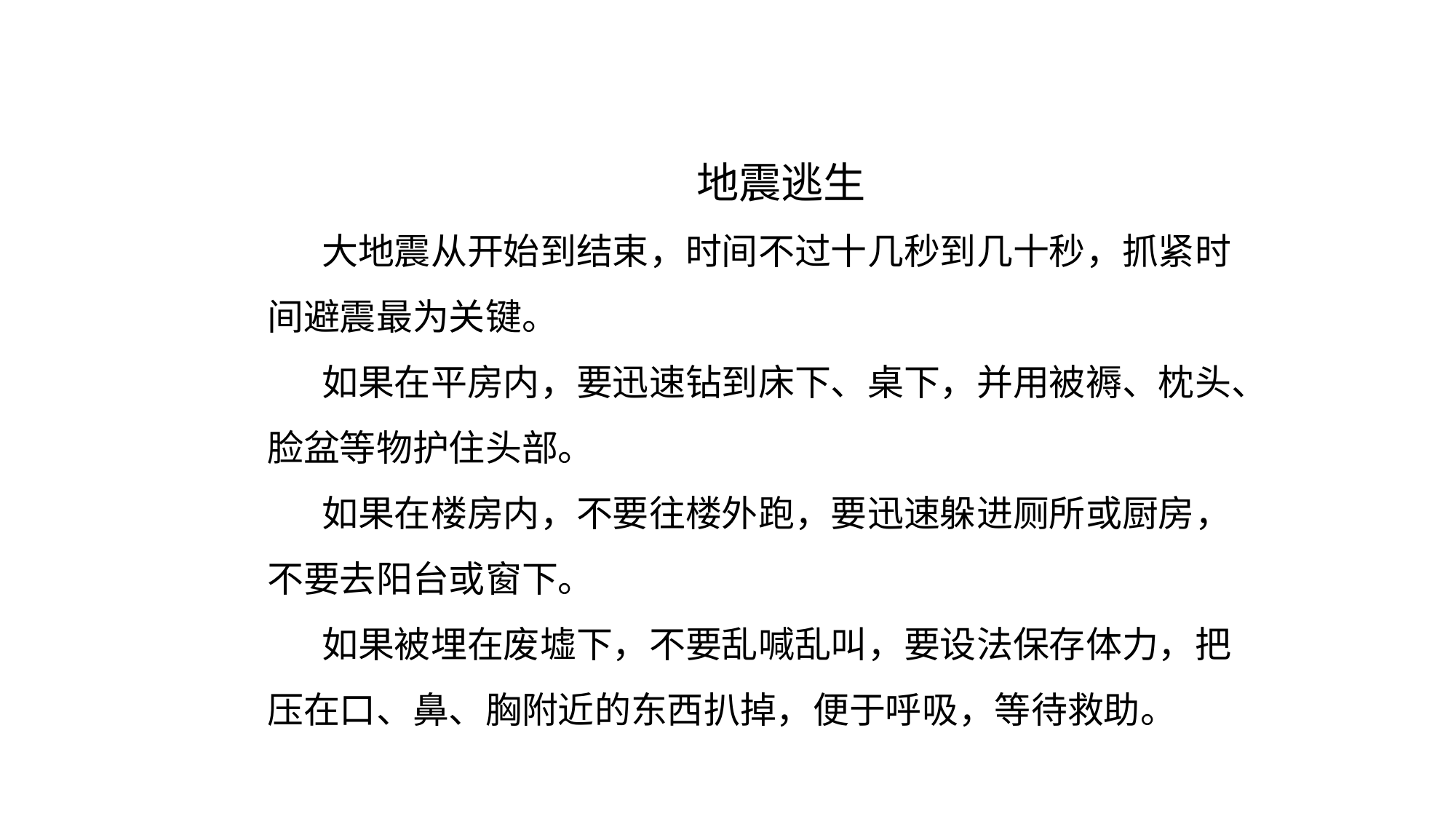

地震逃生
大地震从开始到结束，时间不过十几秒到几十秒，抓紧时间避震最为关键。
如果在平房内，要迅速钻到床下、桌下，并用被褥、枕头、脸盆等物护住头部。
如果在楼房内，不要往楼外跑，要迅速躲进厕所或厨房，不要去阳台或窗下。
如果被埋在废墟下，不要乱喊乱叫，要设法保存体力，把压在口、鼻、胸附近的东西扒掉，便于呼吸，等待救助。